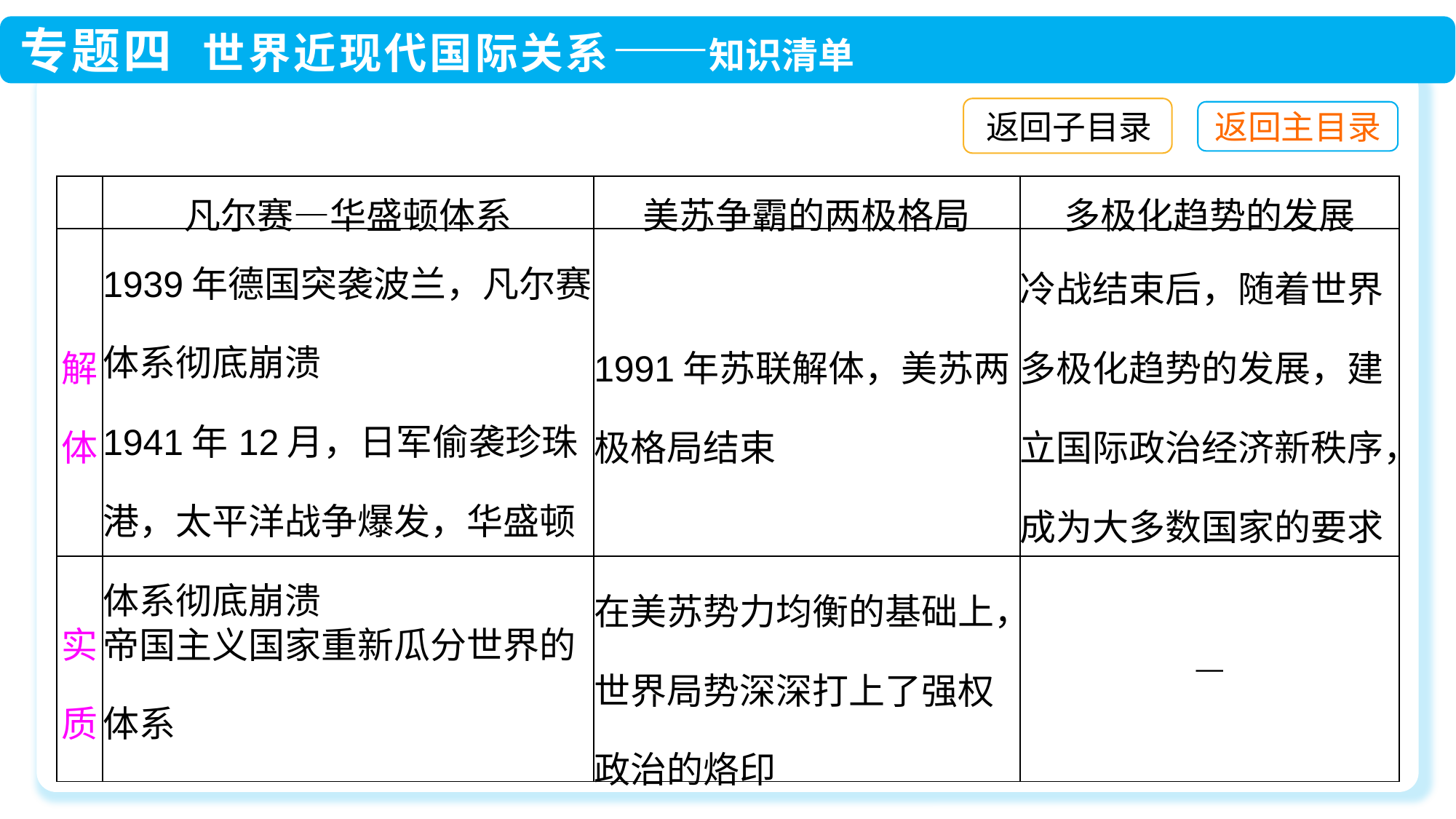

返回子目录
|  | 凡尔赛—华盛顿体系 | 美苏争霸的两极格局 | 多极化趋势的发展 |
| --- | --- | --- | --- |
| 解体 | 1939年德国突袭波兰，凡尔赛体系彻底崩溃 1941年12月，日军偷袭珍珠港，太平洋战争爆发，华盛顿体系彻底崩溃 | 1991年苏联解体，美苏两极格局结束 | 冷战结束后，随着世界多极化趋势的发展，建立国际政治经济新秩序，成为大多数国家的要求 |
| 实质 | 帝国主义国家重新瓜分世界的体系 | 在美苏势力均衡的基础上，世界局势深深打上了强权政治的烙印 | — |